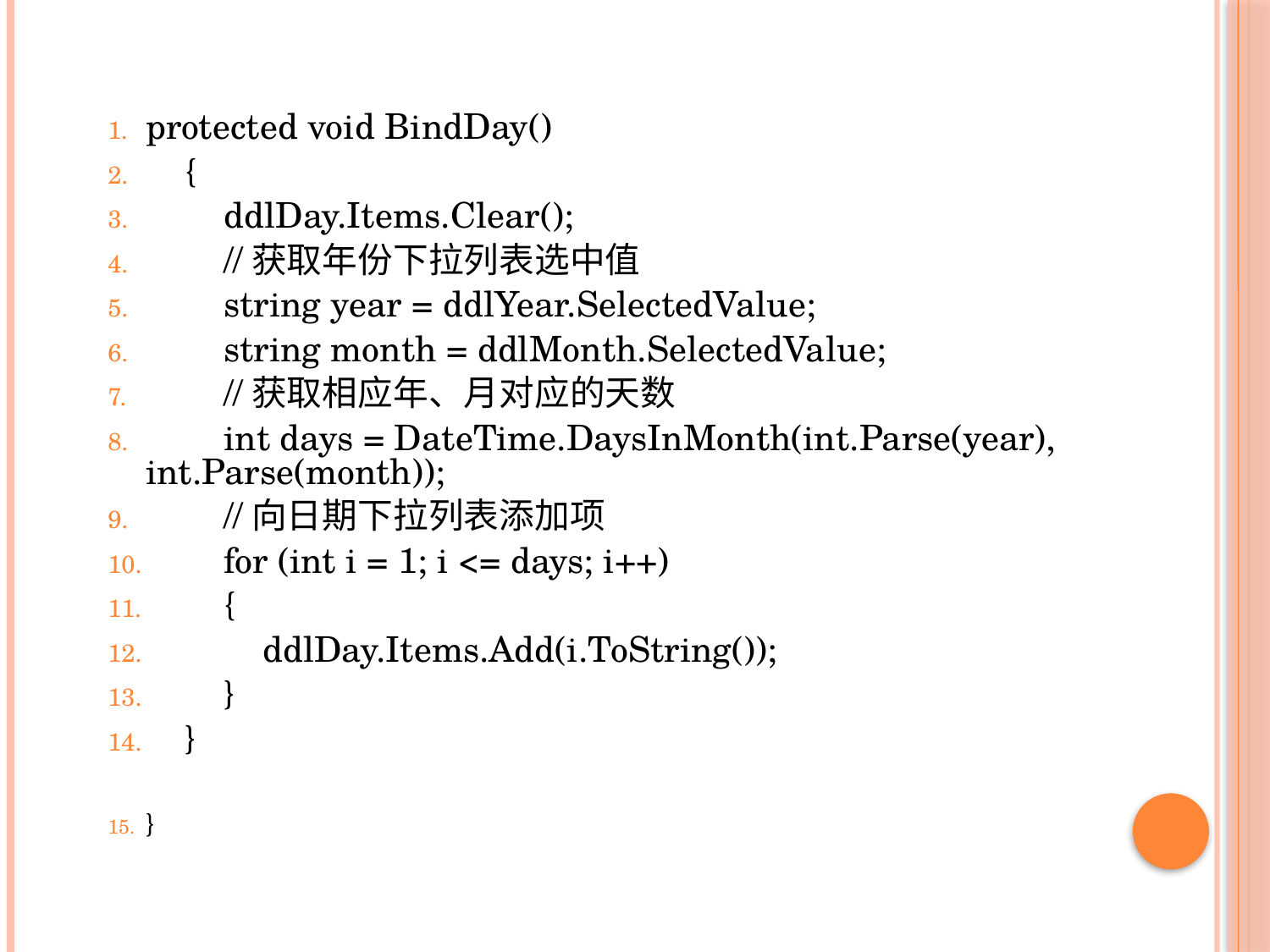

#
protected void BindDay()
    {
        ddlDay.Items.Clear();
        //获取年份下拉列表选中值
        string year = ddlYear.SelectedValue;
        string month = ddlMonth.SelectedValue;
        //获取相应年、月对应的天数
        int days = DateTime.DaysInMonth(int.Parse(year), int.Parse(month));
        //向日期下拉列表添加项
        for (int i = 1; i <= days; i++)
        {
            ddlDay.Items.Add(i.ToString());
        }
    }

}

33